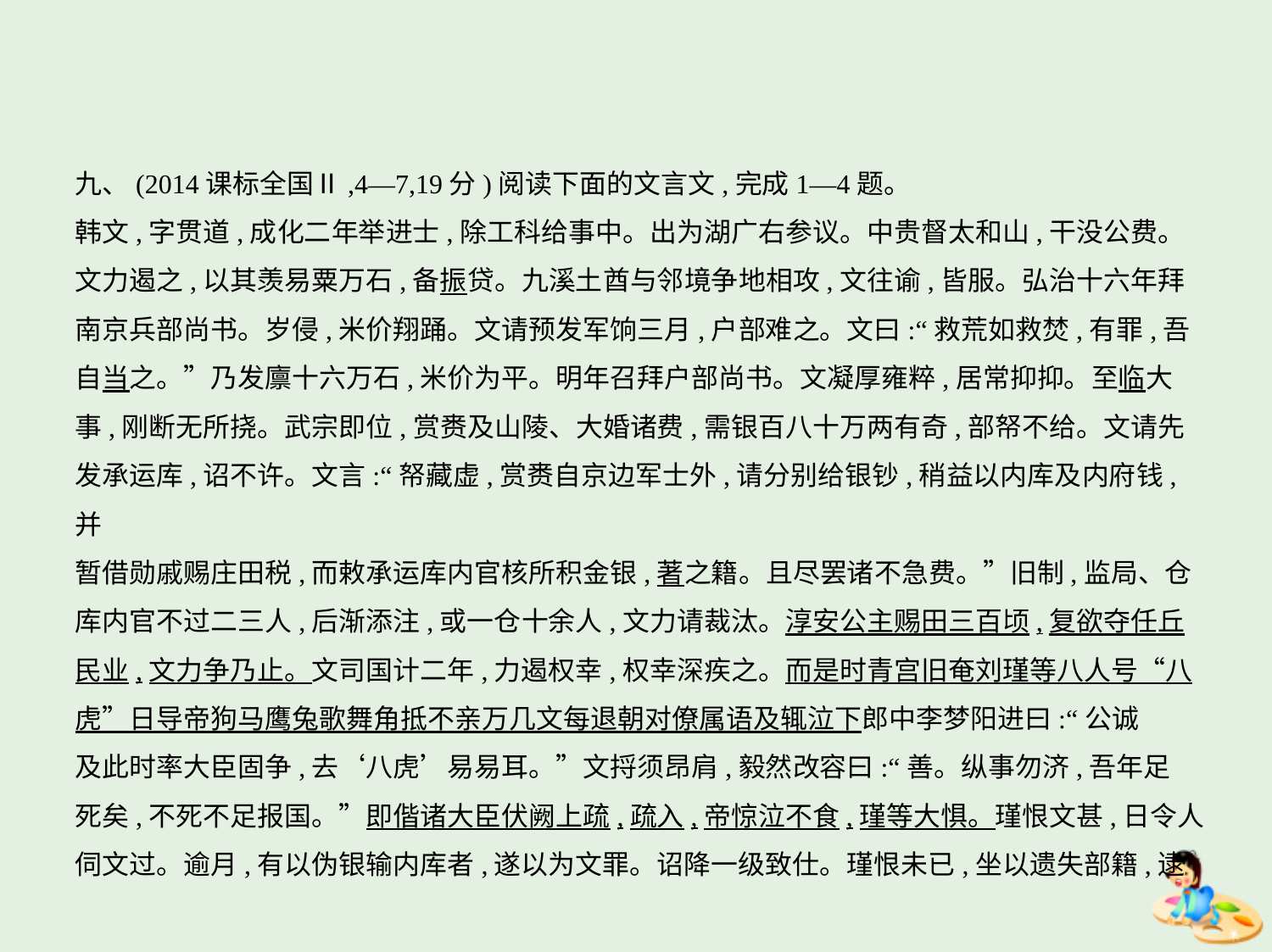

九、(2014课标全国Ⅱ,4—7,19分)阅读下面的文言文,完成1—4题。
韩文,字贯道,成化二年举进士,除工科给事中。出为湖广右参议。中贵督太和山,干没公费。
文力遏之,以其羡易粟万石,备振贷。九溪土酋与邻境争地相攻,文往谕,皆服。弘治十六年拜
南京兵部尚书。岁侵,米价翔踊。文请预发军饷三月,户部难之。文曰:“救荒如救焚,有罪,吾
自当之。”乃发廪十六万石,米价为平。明年召拜户部尚书。文凝厚雍粹,居常抑抑。至临大
事,刚断无所挠。武宗即位,赏赉及山陵、大婚诸费,需银百八十万两有奇,部帑不给。文请先
发承运库,诏不许。文言:“帑藏虚,赏赉自京边军士外,请分别给银钞,稍益以内库及内府钱,并
暂借勋戚赐庄田税,而敕承运库内官核所积金银,著之籍。且尽罢诸不急费。”旧制,监局、仓
库内官不过二三人,后渐添注,或一仓十余人,文力请裁汰。淳安公主赐田三百顷,复欲夺任丘
民业,文力争乃止。文司国计二年,力遏权幸,权幸深疾之。而是时青宫旧奄刘瑾等八人号“八
虎”日导帝狗马鹰兔歌舞角抵不亲万几文每退朝对僚属语及辄泣下郎中李梦阳进曰:“公诚
及此时率大臣固争,去‘八虎’易易耳。”文捋须昂肩,毅然改容曰:“善。纵事勿济,吾年足
死矣,不死不足报国。”即偕诸大臣伏阙上疏,疏入,帝惊泣不食,瑾等大惧。瑾恨文甚,日令人
伺文过。逾月,有以伪银输内库者,遂以为文罪。诏降一级致仕。瑾恨未已,坐以遗失部籍,逮